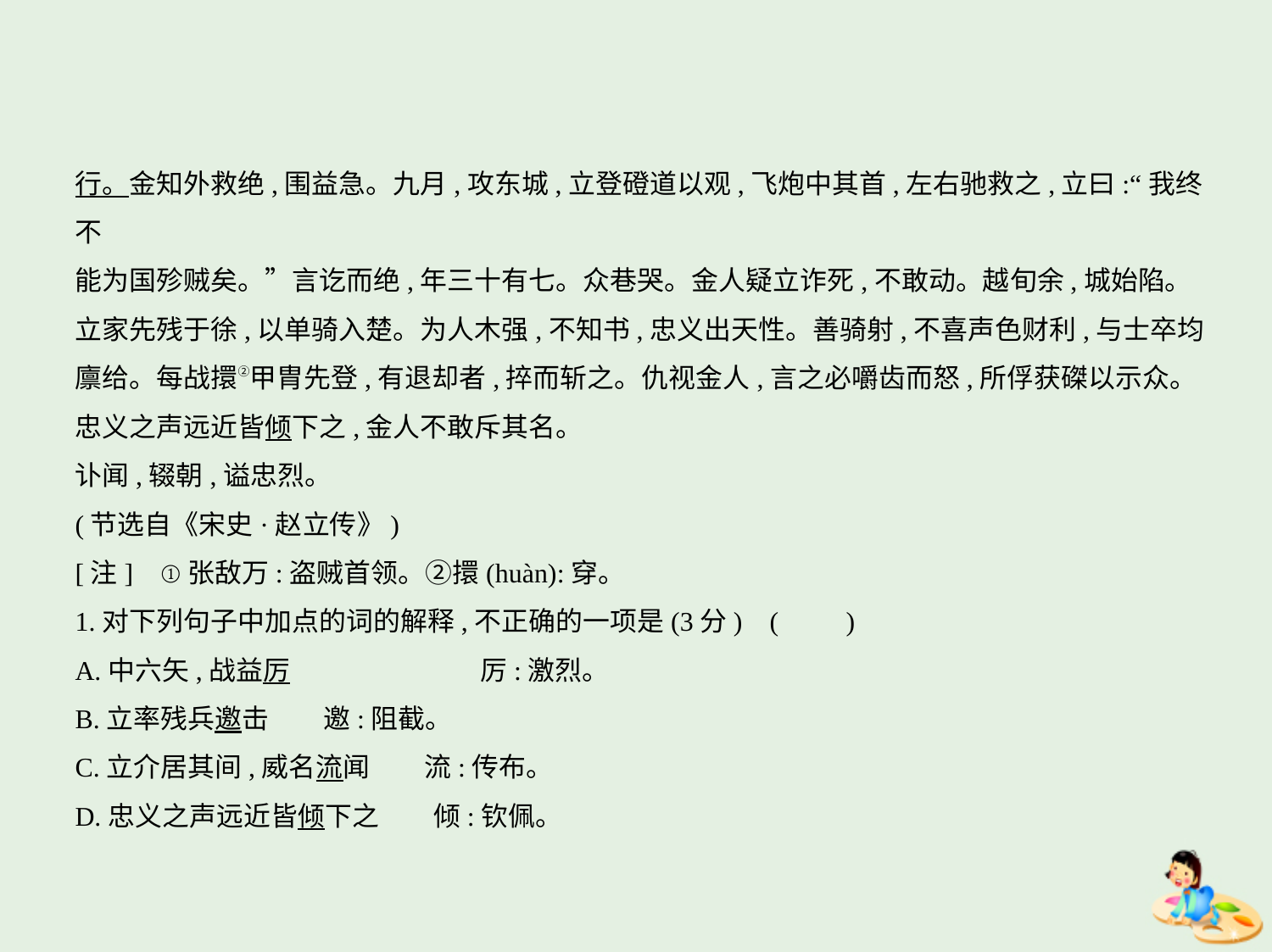

行。金知外救绝,围益急。九月,攻东城,立登磴道以观,飞炮中其首,左右驰救之,立曰:“我终不
能为国殄贼矣。”言讫而绝,年三十有七。众巷哭。金人疑立诈死,不敢动。越旬余,城始陷。
立家先残于徐,以单骑入楚。为人木强,不知书,忠义出天性。善骑射,不喜声色财利,与士卒均
廪给。每战擐②甲胄先登,有退却者,捽而斩之。仇视金人,言之必嚼齿而怒,所俘获磔以示众。
忠义之声远近皆倾下之,金人不敢斥其名。
讣闻,辍朝,谥忠烈。
(节选自《宋史·赵立传》)
[注]    ①张敌万:盗贼首领。②擐(huàn):穿。
1.对下列句子中加点的词的解释,不正确的一项是(3分) (　　)
A.中六矢,战益厉　　　　　　　厉:激烈。
B.立率残兵邀击　　邀:阻截。
C.立介居其间,威名流闻　　流:传布。
D.忠义之声远近皆倾下之　　倾:钦佩。